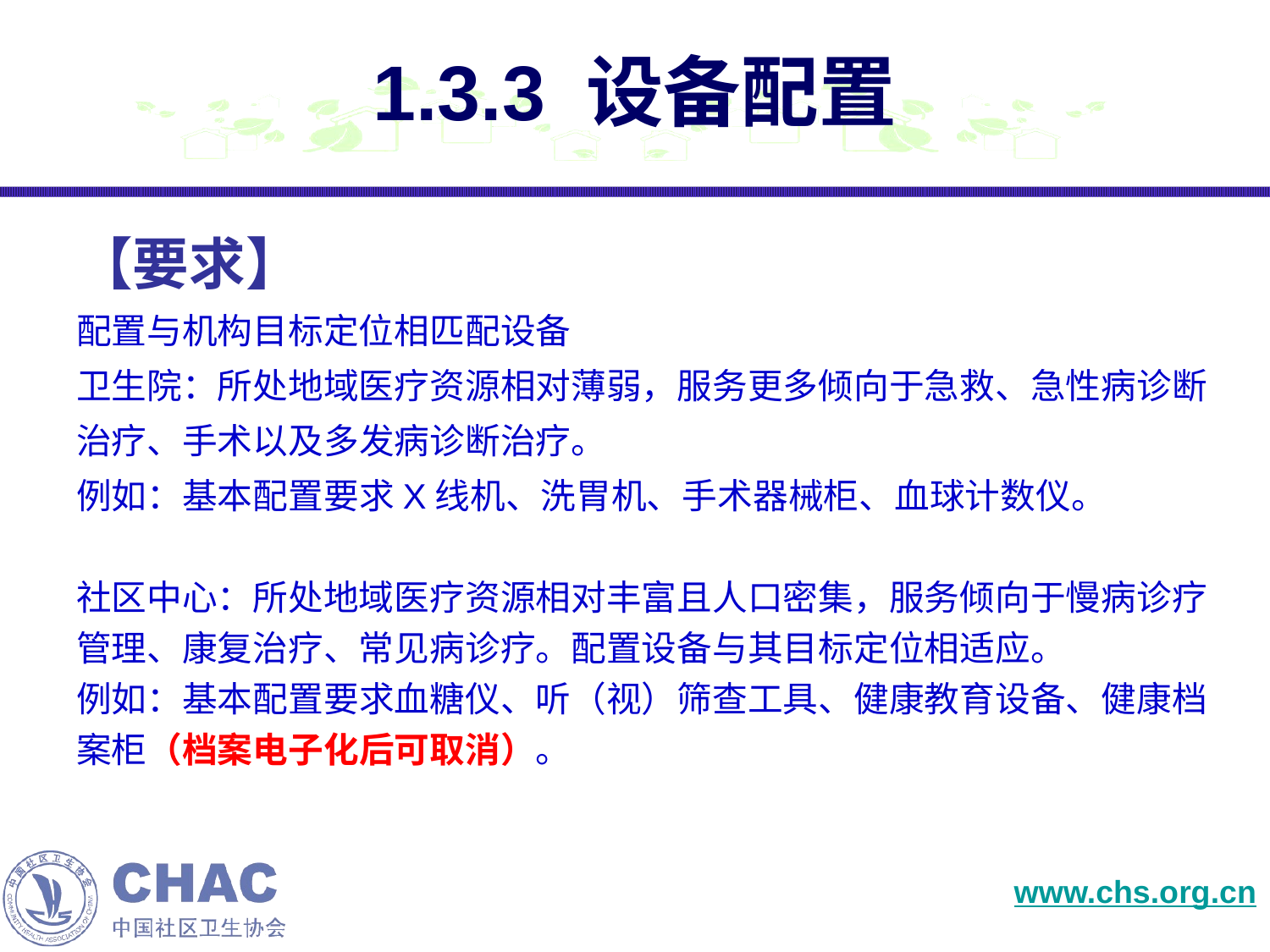

# 1.3.3 设备配置
【要求】
配置与机构目标定位相匹配设备
卫生院：所处地域医疗资源相对薄弱，服务更多倾向于急救、急性病诊断治疗、手术以及多发病诊断治疗。
例如：基本配置要求X线机、洗胃机、手术器械柜、血球计数仪。

社区中心：所处地域医疗资源相对丰富且人口密集，服务倾向于慢病诊疗管理、康复治疗、常见病诊疗。配置设备与其目标定位相适应。
例如：基本配置要求血糖仪、听（视）筛查工具、健康教育设备、健康档案柜（档案电子化后可取消）。